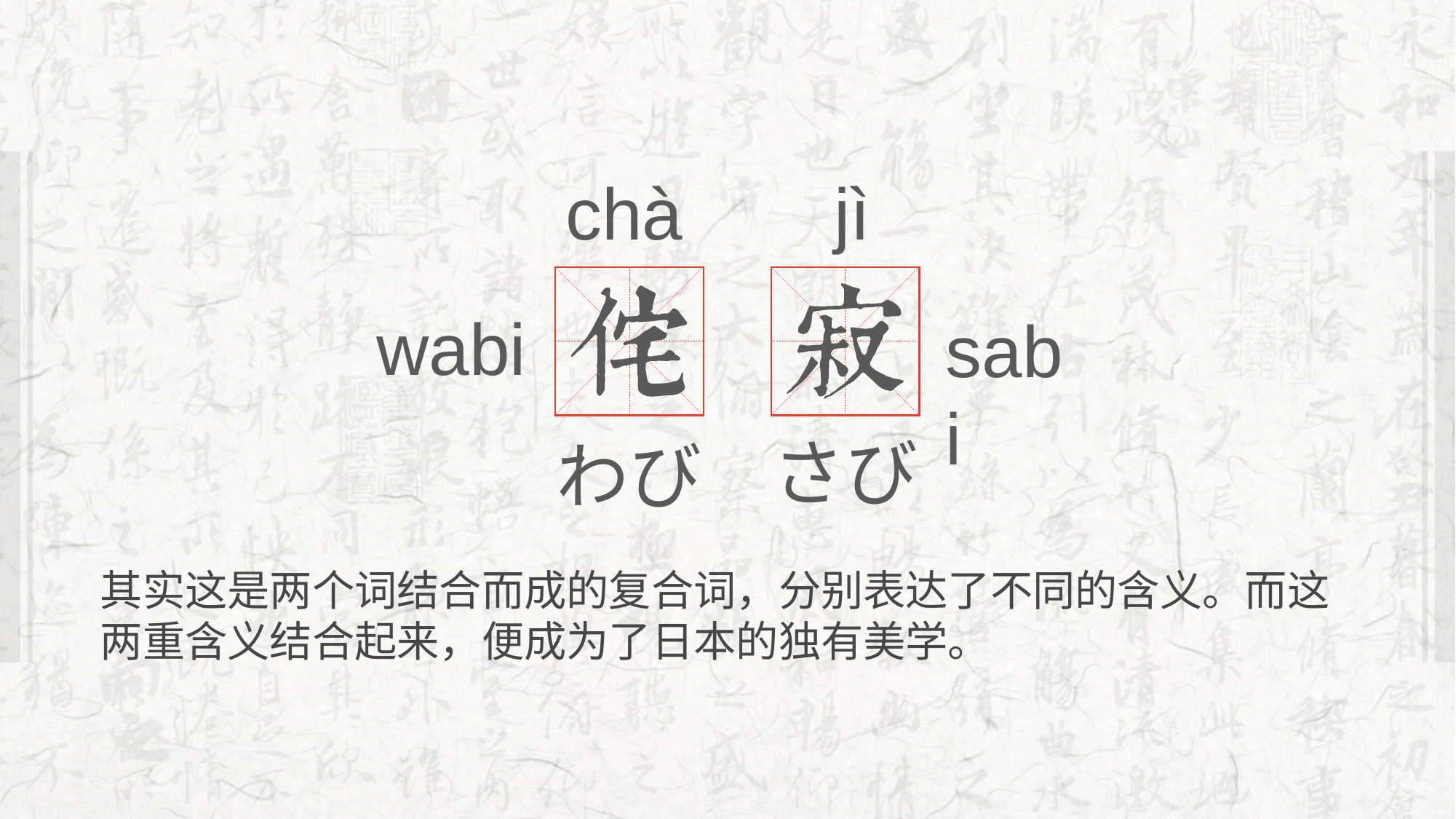

chà
jì

wabi
sabi
さび
わび
其实这是两个词结合而成的复合词，分别表达了不同的含义。而这两重含义结合起来，便成为了日本的独有美学。